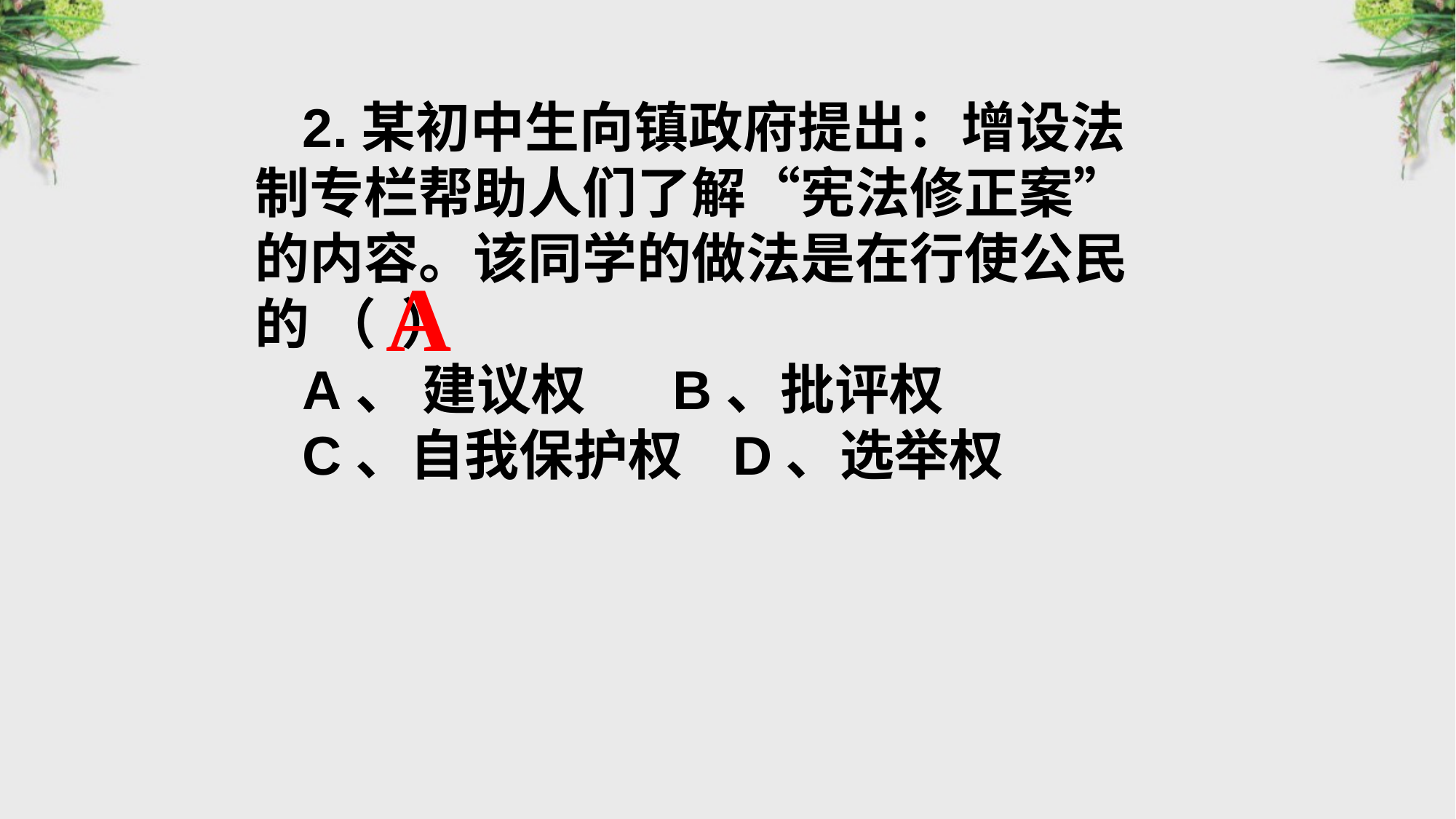

2.某初中生向镇政府提出：增设法制专栏帮助人们了解“宪法修正案”的内容。该同学的做法是在行使公民的 （  ）
A、 建议权      B、批评权
C、自我保护权   D、选举权
A